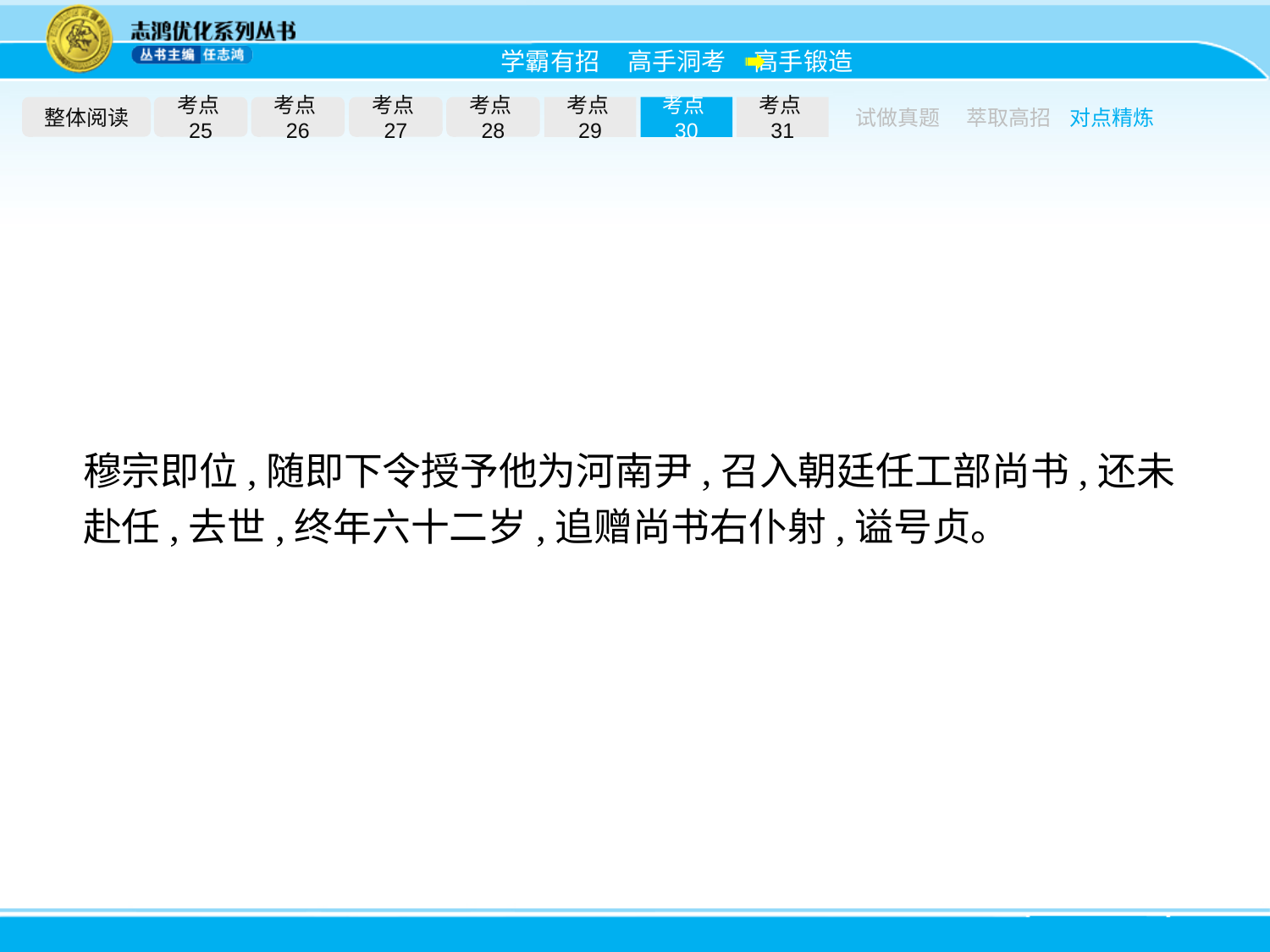

整体阅读
考点25
考点26
考点27
考点28
考点29
考点30
考点31
试做真题
萃取高招
对点精炼
穆宗即位,随即下令授予他为河南尹,召入朝廷任工部尚书,还未赴任,去世,终年六十二岁,追赠尚书右仆射,谥号贞。